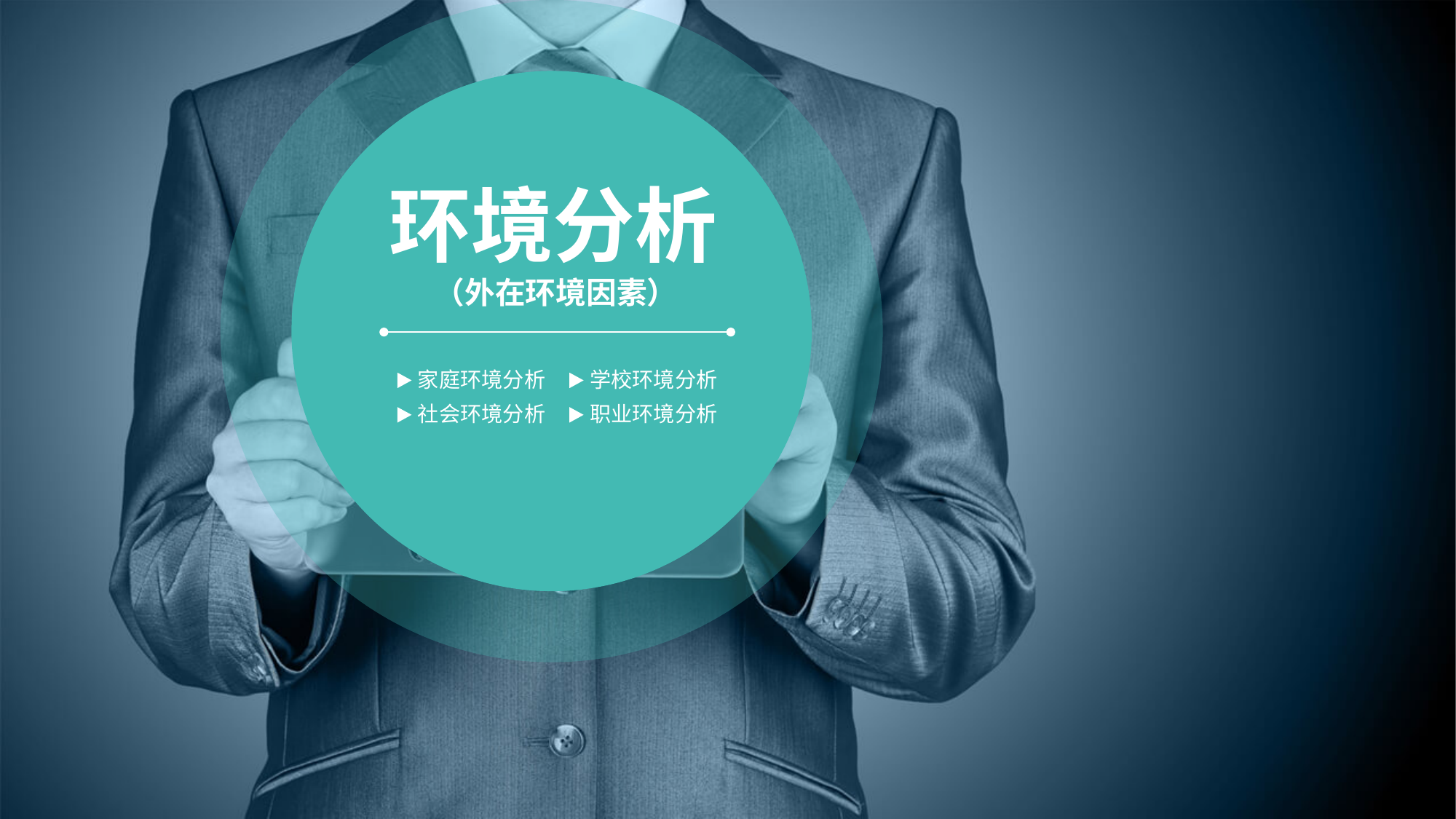

环境分析
（外在环境因素）
家庭环境分析

学校环境分析

社会环境分析

职业环境分析